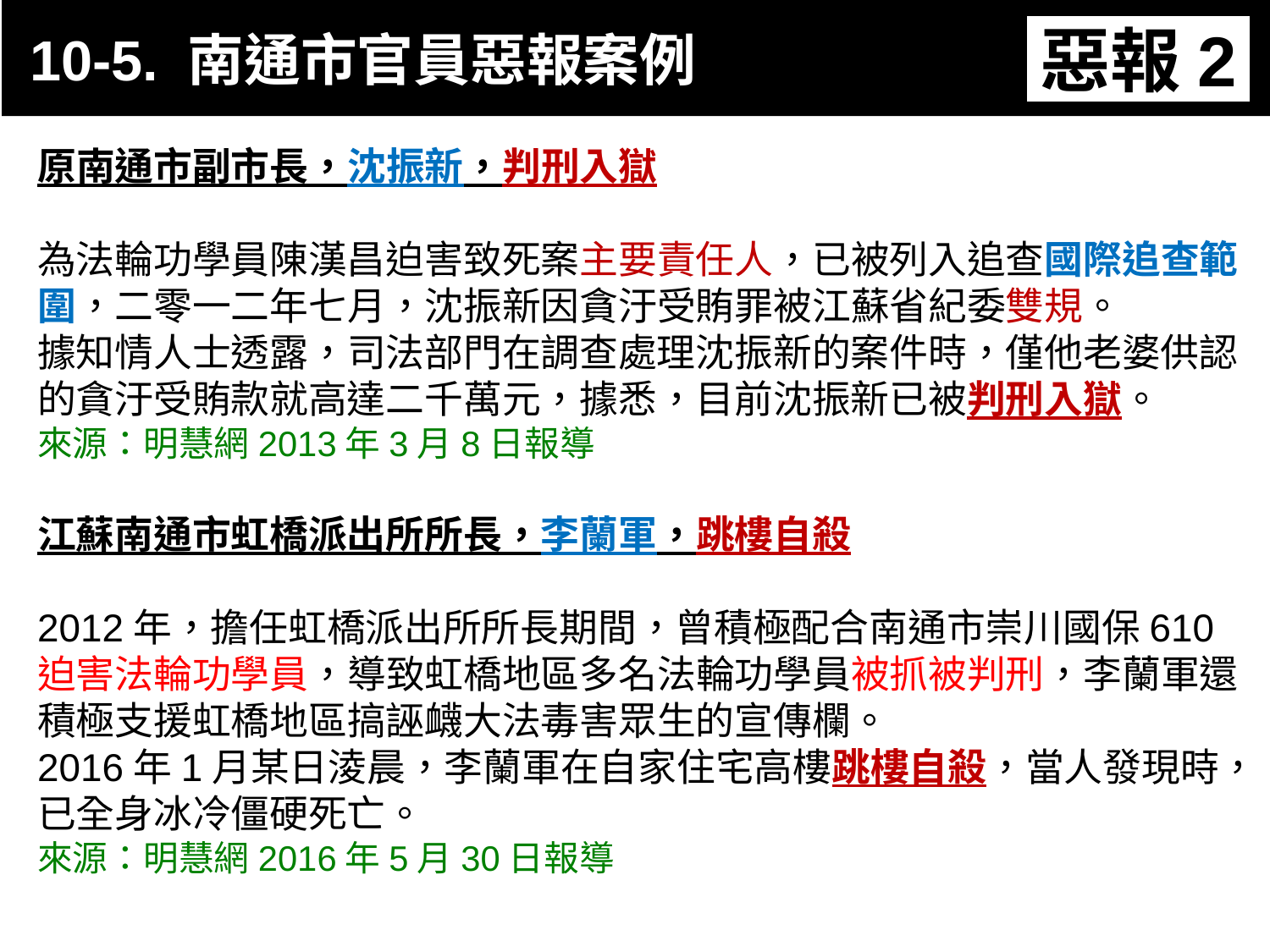

10-5. 南通市官員惡報案例
惡報2
11-3. XX市官員惡報實例
原南通市副市長，沈振新，判刑入獄

為法輪功學員陳漢昌迫害致死案主要責任人，已被列入追查國際追查範圍，二零一二年七月，沈振新因貪汙受賄罪被江蘇省紀委雙規。
據知情人士透露，司法部門在調查處理沈振新的案件時，僅他老婆供認的貪汙受賄款就高達二千萬元，據悉，目前沈振新已被判刑入獄。
來源：明慧網2013年3月8日報導

江蘇南通市虹橋派出所所長，李蘭軍，跳樓自殺

2012年，擔任虹橋派出所所長期間，曾積極配合南通市崇川國保610迫害法輪功學員，導致虹橋地區多名法輪功學員被抓被判刑，李蘭軍還積極支援虹橋地區搞誣衊大法毒害眾生的宣傳欄。
2016年1月某日淩晨，李蘭軍在自家住宅高樓跳樓自殺，當人發現時，已全身冰冷僵硬死亡。
來源：明慧網2016年5月30日報導